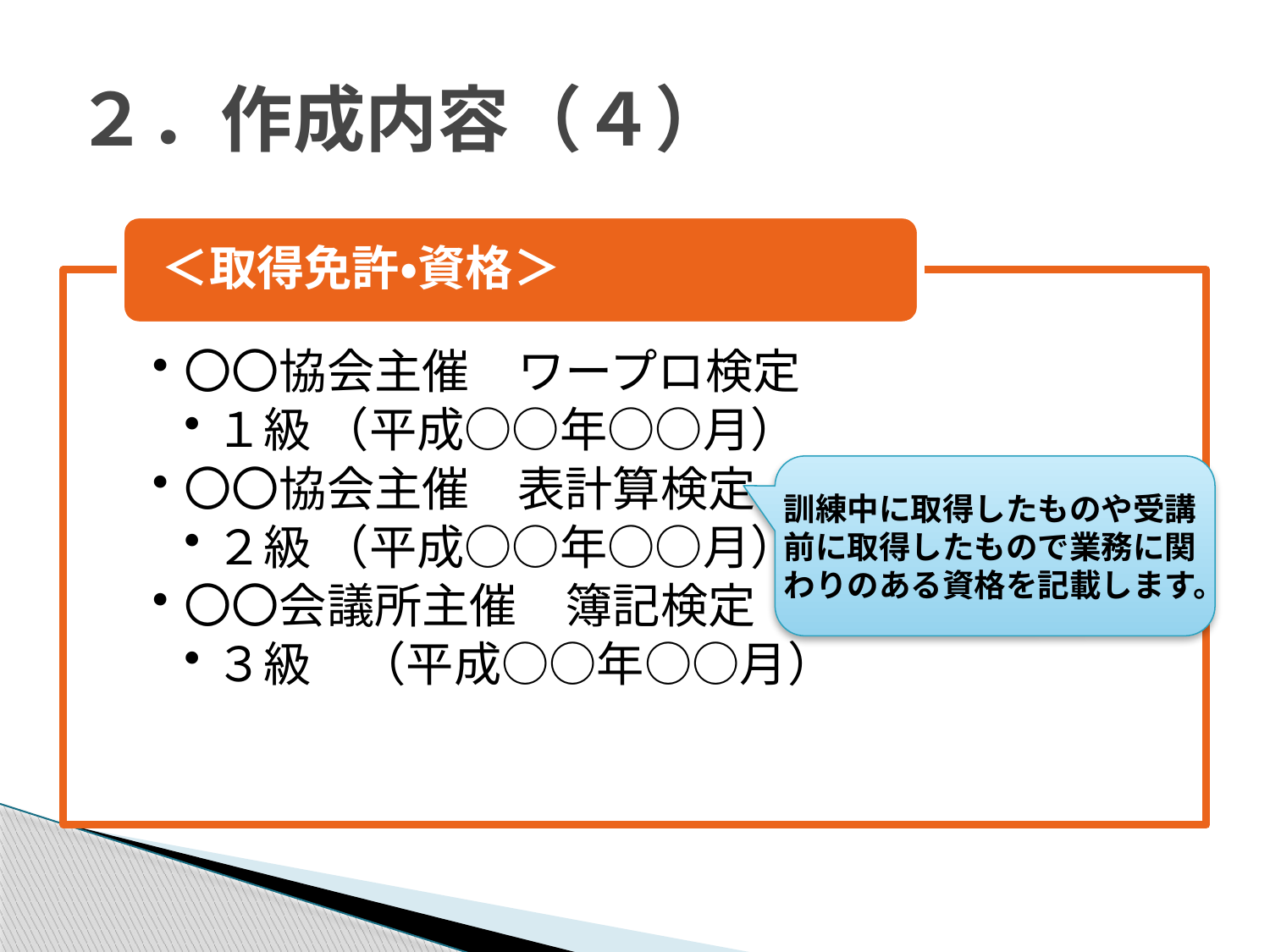

# ２．作成内容（４）
〇〇協会主催　ワープロ検定
１級 （平成○○年○○月）
〇〇協会主催　表計算検定
２級 （平成○○年○○月）
〇〇会議所主催　簿記検定
３級　（平成○○年○○月）
＜取得免許・資格＞
訓練中に取得したものや受講前に取得したもので業務に関わりのある資格を記載します。